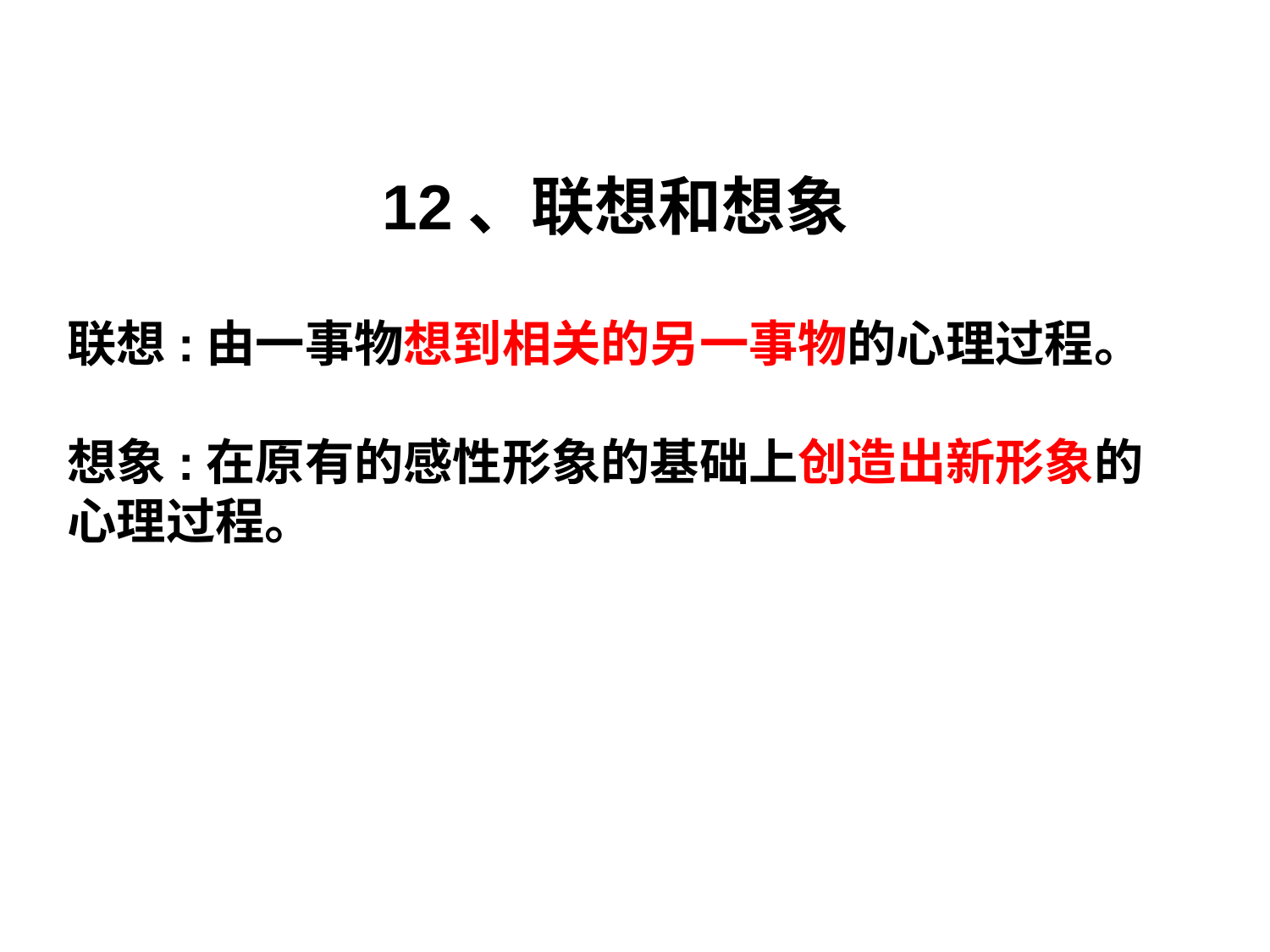

# 12、联想和想象
联想:由一事物想到相关的另一事物的心理过程。
想象:在原有的感性形象的基础上创造出新形象的心理过程。